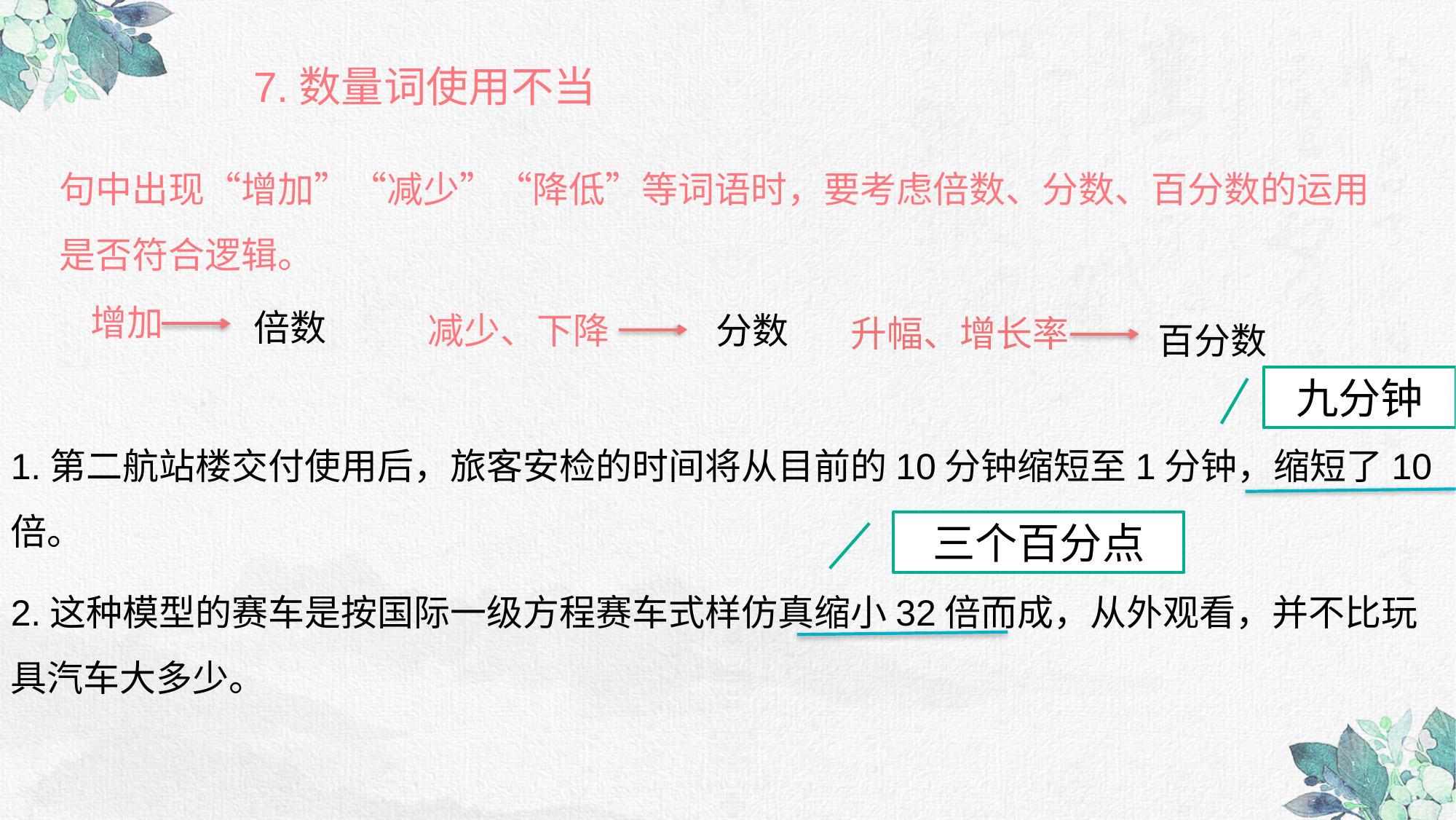

7.数量词使用不当
句中出现“增加”“减少”“降低”等词语时，要考虑倍数、分数、百分数的运用是否符合逻辑。
增加
倍数
减少、下降
分数
升幅、增长率
百分数
九分钟
1.第二航站楼交付使用后，旅客安检的时间将从目前的10分钟缩短至1分钟，缩短了10倍。
三个百分点
2.这种模型的赛车是按国际一级方程赛车式样仿真缩小32倍而成，从外观看，并不比玩具汽车大多少。